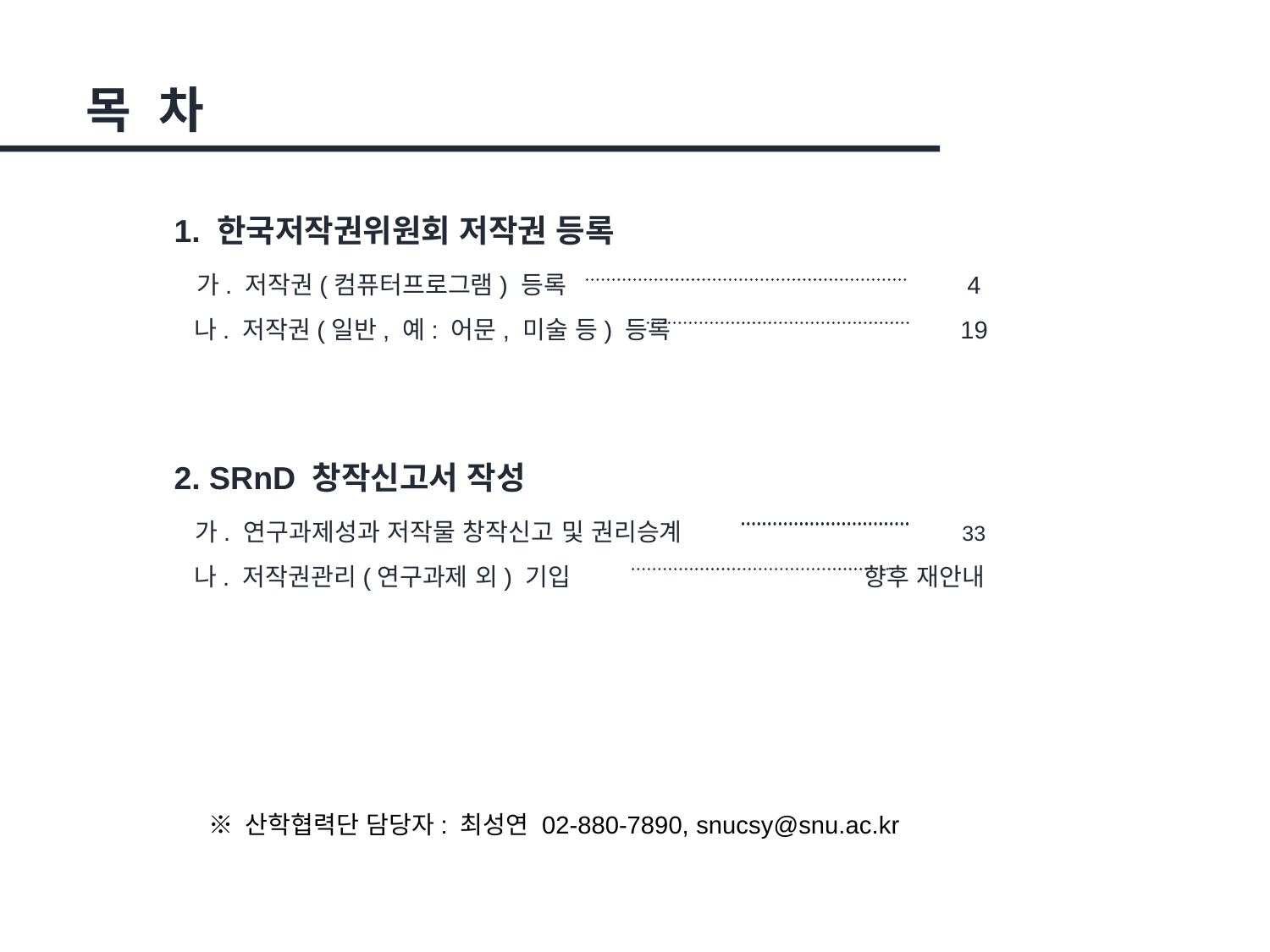

목  차

1. 한국저작권위원회 저작권 등록
  가. 저작권(컴퓨터프로그램) 등록	4
  나. 저작권(일반, 예: 어문, 미술 등) 등록	19

2. SRnD 창작신고서 작성
  가. 연구과제성과 저작물 창작신고 및 권리승계	33
  나. 저작권관리(연구과제 외) 기입                                          향후 재안내
※ 산학협력단 담당자: 최성연 02-880-7890, snucsy@snu.ac.kr